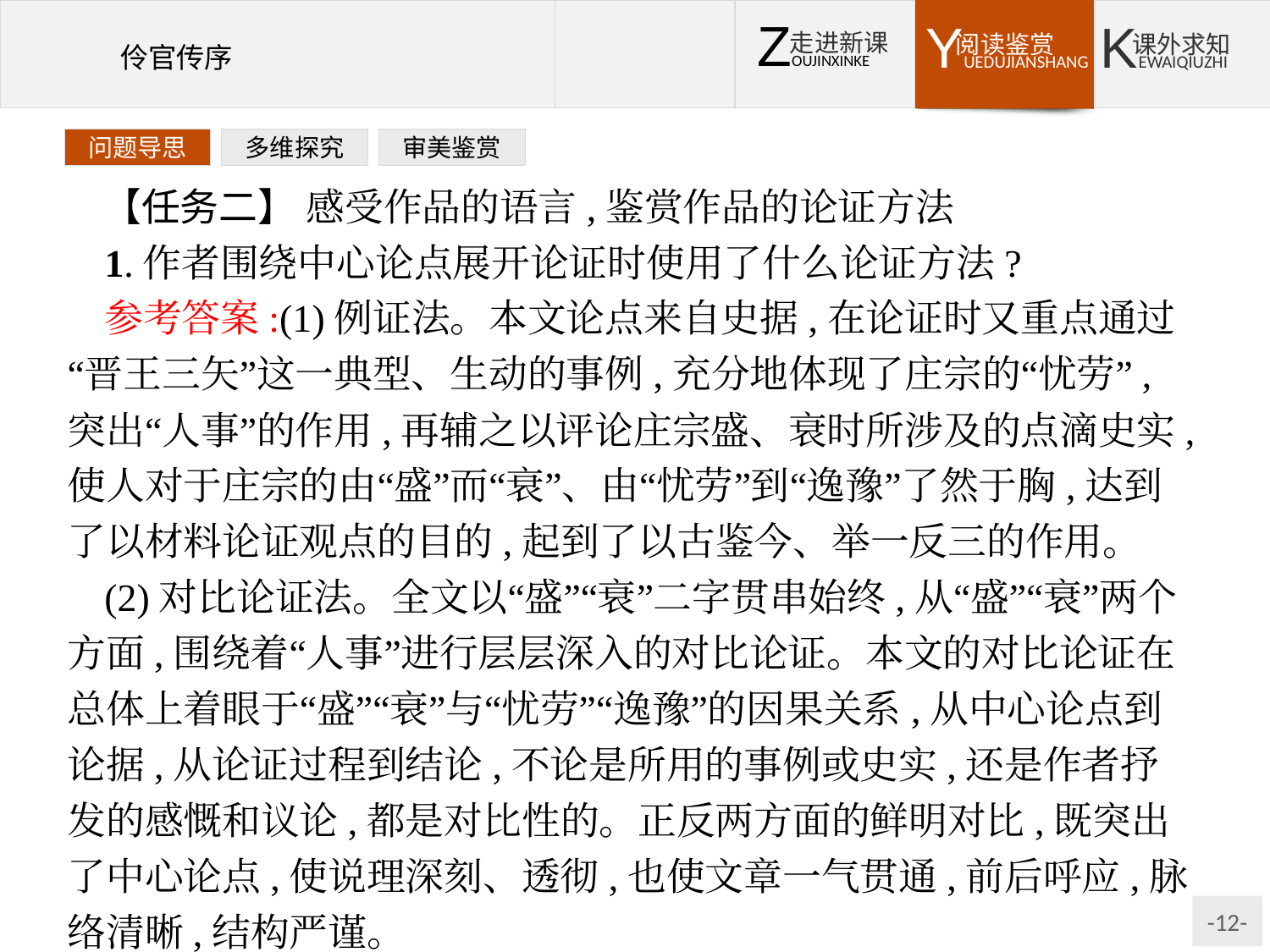

问题导思
多维探究
审美鉴赏
【任务二】 感受作品的语言,鉴赏作品的论证方法
1.作者围绕中心论点展开论证时使用了什么论证方法?
参考答案:(1)例证法。本文论点来自史据,在论证时又重点通过“晋王三矢”这一典型、生动的事例,充分地体现了庄宗的“忧劳”,突出“人事”的作用,再辅之以评论庄宗盛、衰时所涉及的点滴史实,使人对于庄宗的由“盛”而“衰”、由“忧劳”到“逸豫”了然于胸,达到了以材料论证观点的目的,起到了以古鉴今、举一反三的作用。
(2)对比论证法。全文以“盛”“衰”二字贯串始终,从“盛”“衰”两个方面,围绕着“人事”进行层层深入的对比论证。本文的对比论证在总体上着眼于“盛”“衰”与“忧劳”“逸豫”的因果关系,从中心论点到论据,从论证过程到结论,不论是所用的事例或史实,还是作者抒发的感慨和议论,都是对比性的。正反两方面的鲜明对比,既突出了中心论点,使说理深刻、透彻,也使文章一气贯通,前后呼应,脉络清晰,结构严谨。